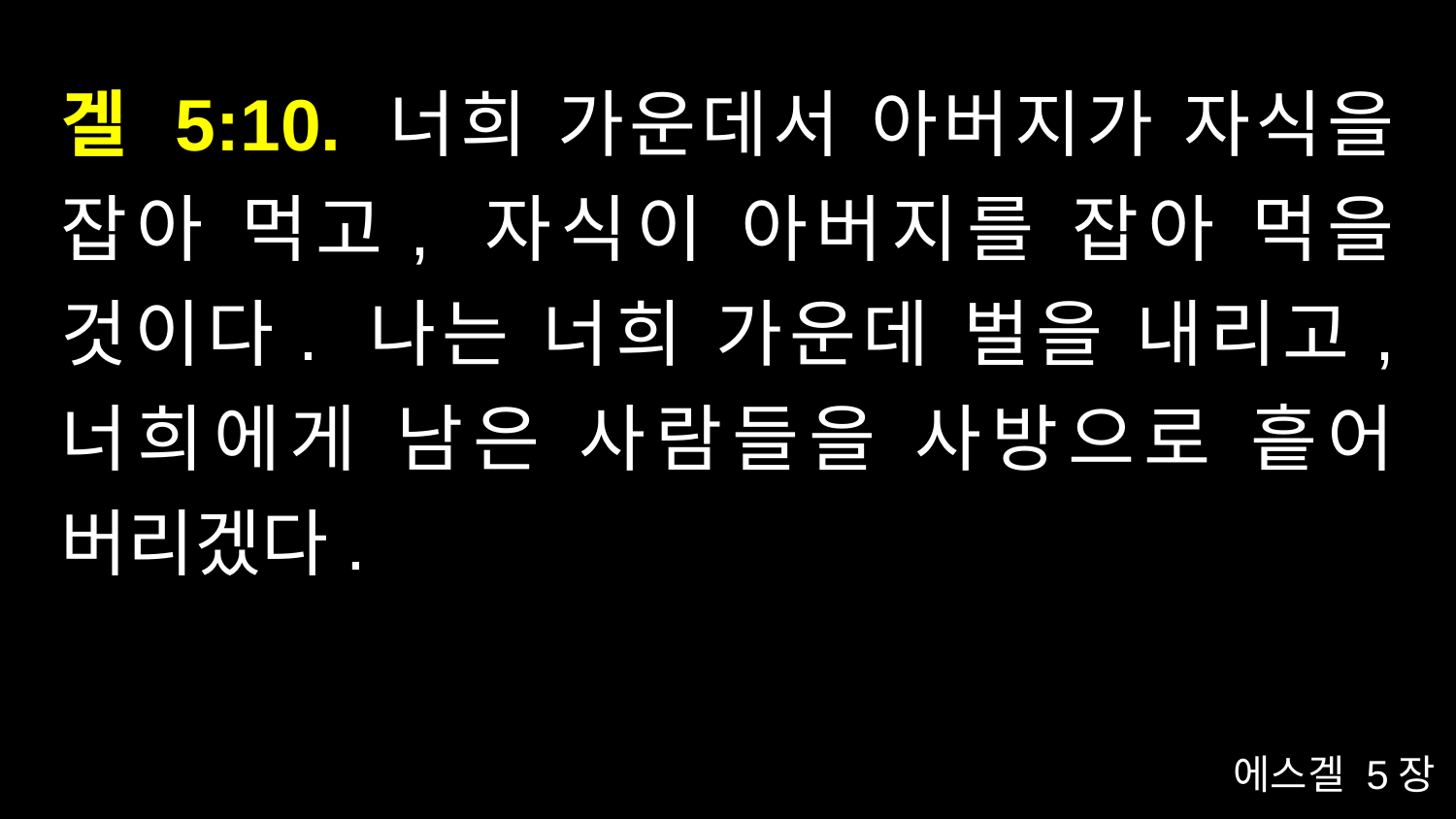

# 겔 5:10. 너희 가운데서 아버지가 자식을 잡아 먹고, 자식이 아버지를 잡아 먹을 것이다. 나는 너희 가운데 벌을 내리고, 너희에게 남은 사람들을 사방으로 흩어 버리겠다.
에스겔 5장